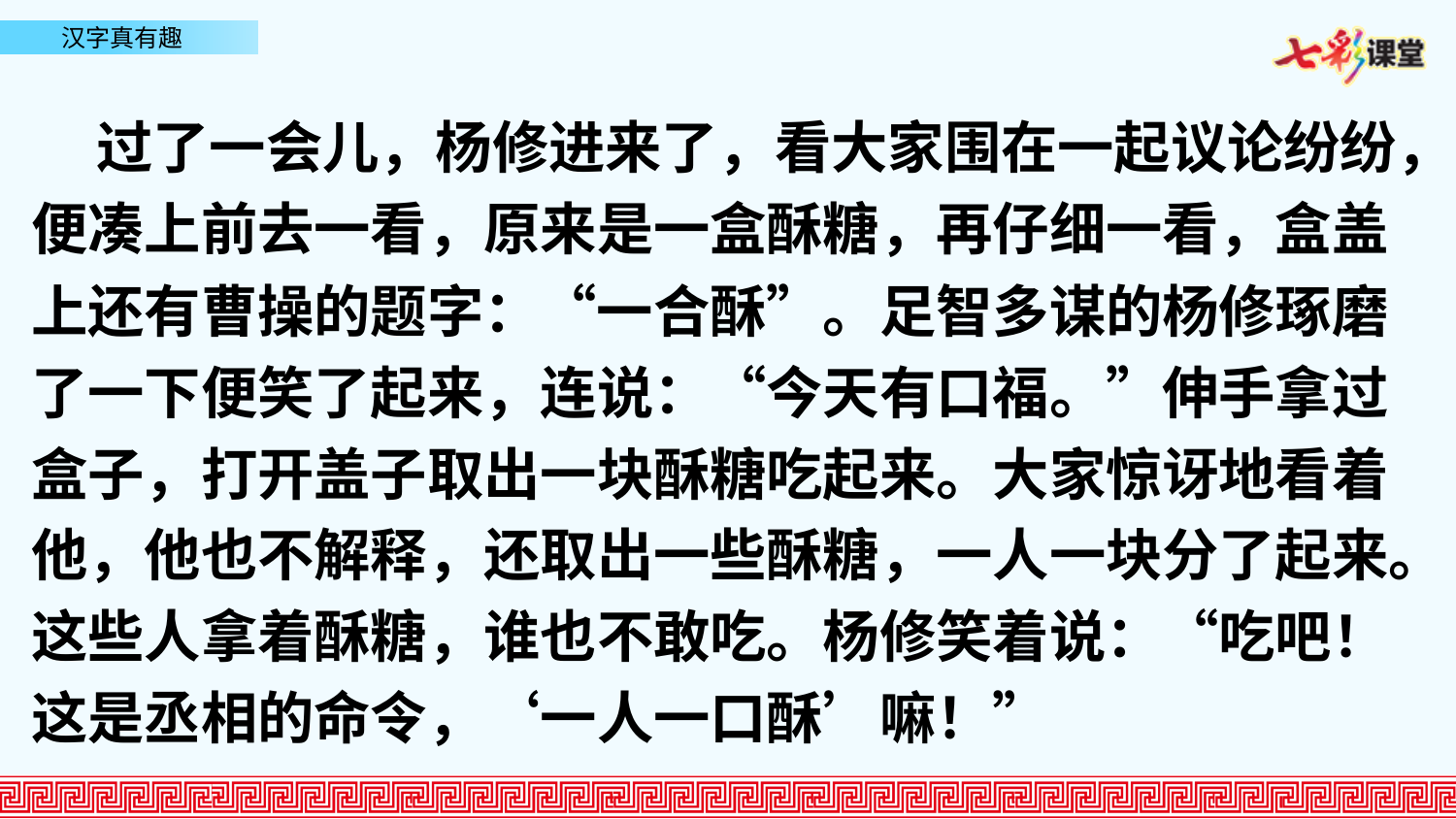

过了一会儿，杨修进来了，看大家围在一起议论纷纷，便凑上前去一看，原来是一盒酥糖，再仔细一看，盒盖上还有曹操的题字：“一合酥”。足智多谋的杨修琢磨了一下便笑了起来，连说：“今天有口福。”伸手拿过盒子，打开盖子取出一块酥糖吃起来。大家惊讶地看着他，他也不解释，还取出一些酥糖，一人一块分了起来。这些人拿着酥糖，谁也不敢吃。杨修笑着说：“吃吧！这是丞相的命令，‘一人一口酥’嘛！”